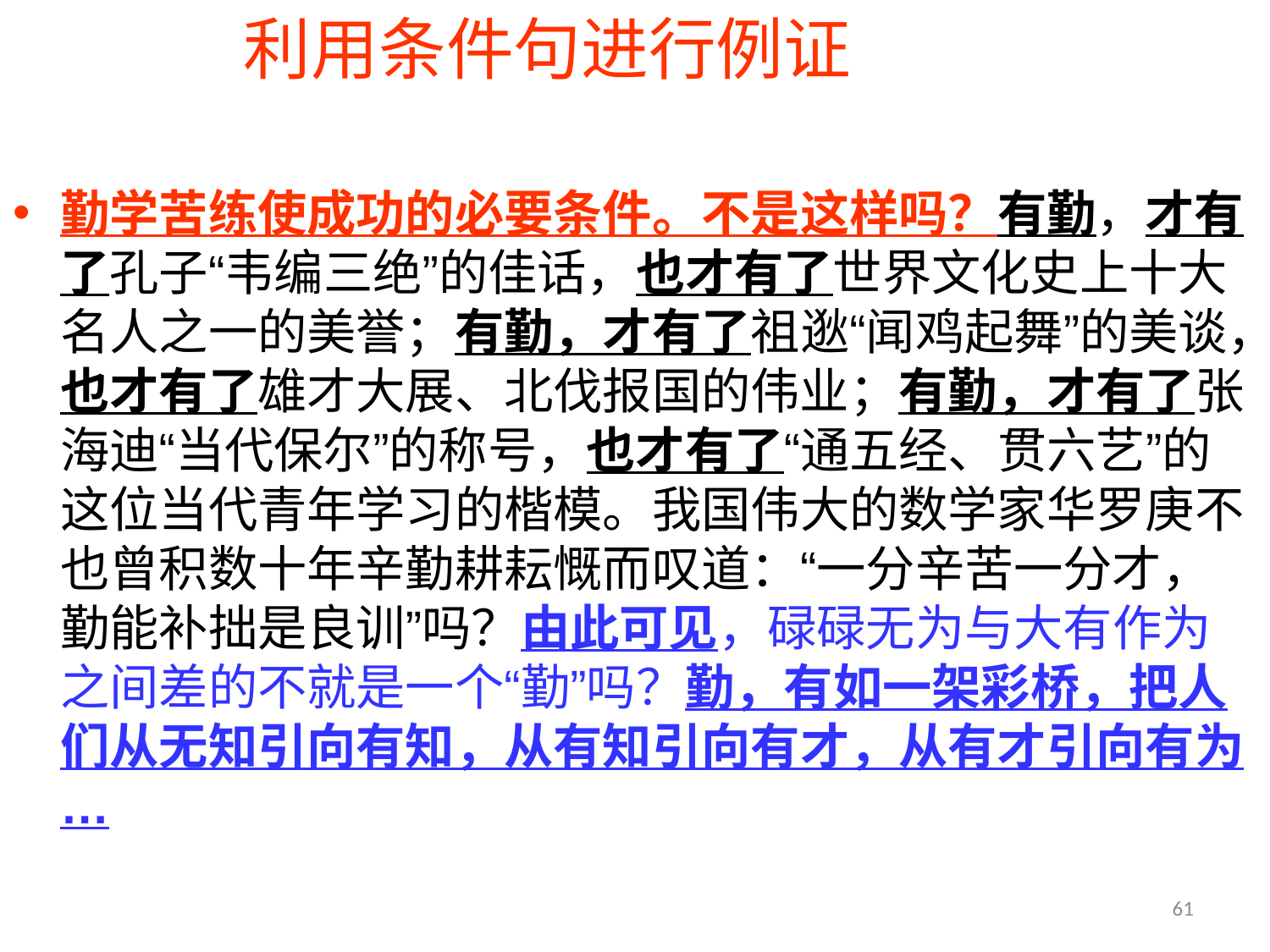

# 利用条件句进行例证
勤学苦练使成功的必要条件。不是这样吗？有勤，才有了孔子“韦编三绝”的佳话，也才有了世界文化史上十大名人之一的美誉；有勤，才有了祖逖“闻鸡起舞”的美谈，也才有了雄才大展、北伐报国的伟业；有勤，才有了张海迪“当代保尔”的称号，也才有了“通五经、贯六艺”的这位当代青年学习的楷模。我国伟大的数学家华罗庚不也曾积数十年辛勤耕耘慨而叹道：“一分辛苦一分才，勤能补拙是良训”吗？由此可见，碌碌无为与大有作为之间差的不就是一个“勤”吗？勤，有如一架彩桥，把人们从无知引向有知，从有知引向有才，从有才引向有为…
61